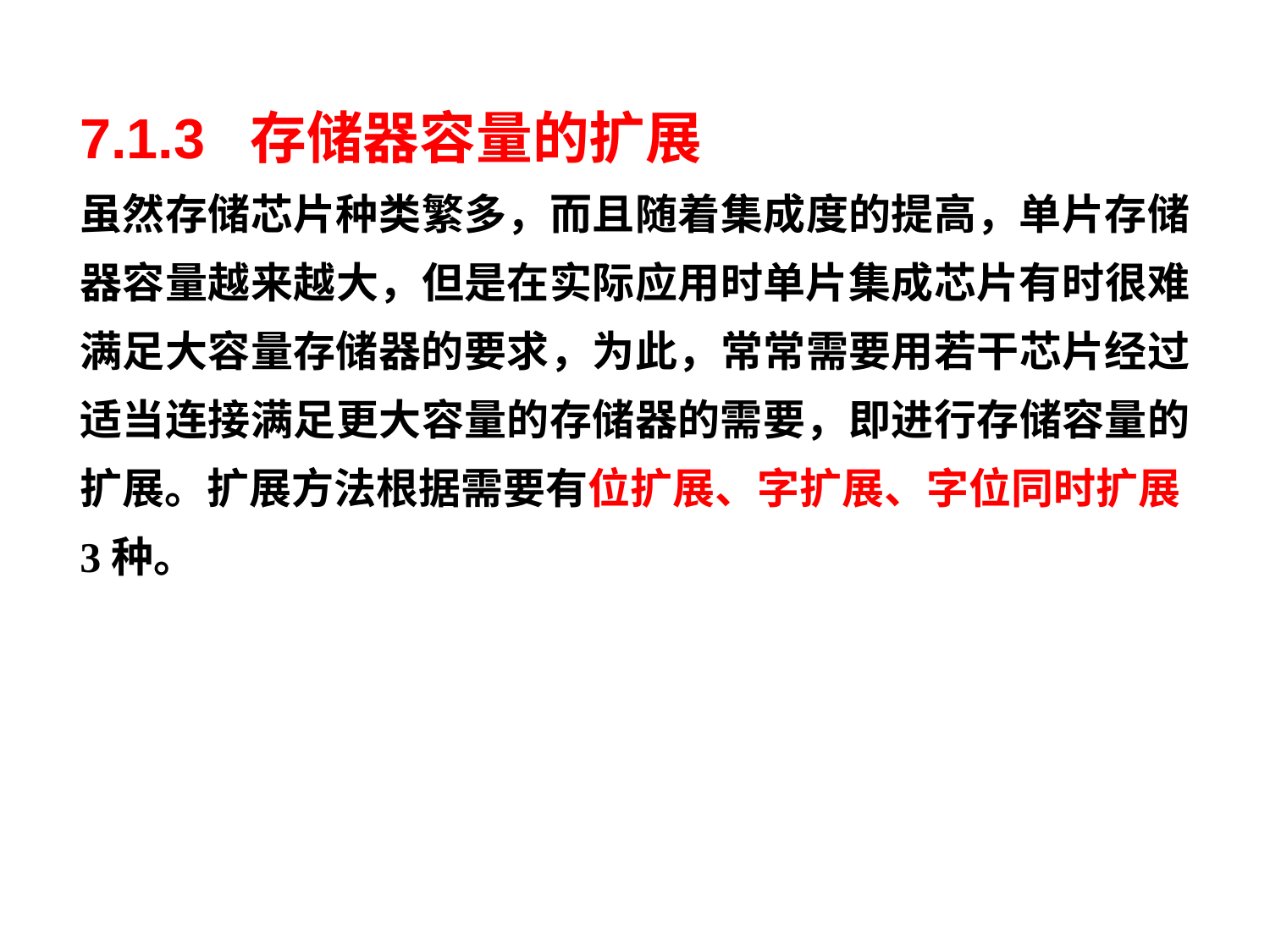

# 7.1.3  存储器容量的扩展
虽然存储芯片种类繁多，而且随着集成度的提高，单片存储器容量越来越大，但是在实际应用时单片集成芯片有时很难满足大容量存储器的要求，为此，常常需要用若干芯片经过适当连接满足更大容量的存储器的需要，即进行存储容量的扩展。扩展方法根据需要有位扩展、字扩展、字位同时扩展3种。